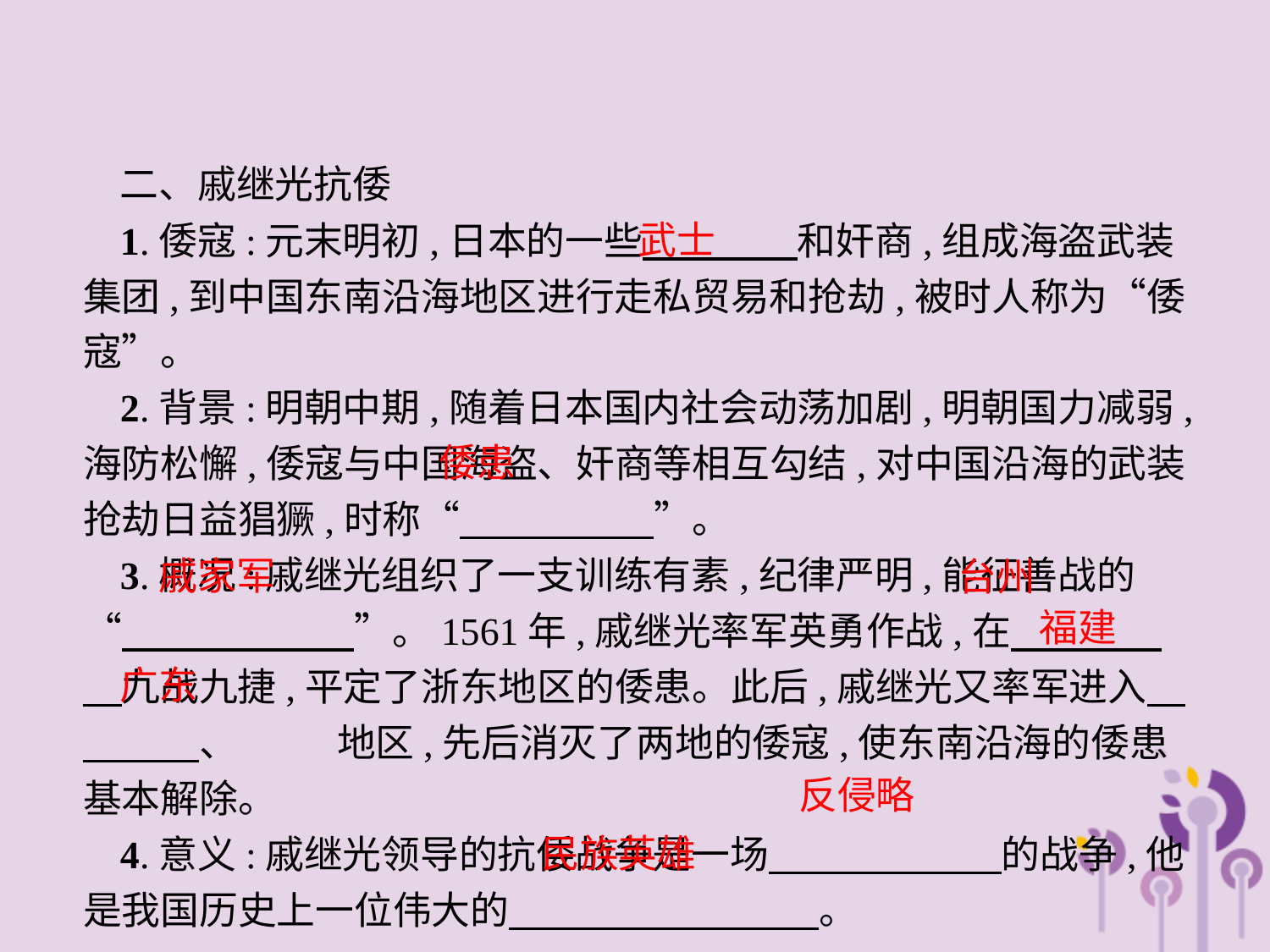

二、戚继光抗倭
1.倭寇:元末明初,日本的一些　　　　和奸商,组成海盗武装集团,到中国东南沿海地区进行走私贸易和抢劫,被时人称为“倭寇”。
2.背景:明朝中期,随着日本国内社会动荡加剧,明朝国力减弱,海防松懈,倭寇与中国海盗、奸商等相互勾结,对中国沿海的武装抢劫日益猖獗,时称“　　　　　”。
3.概况:戚继光组织了一支训练有素,纪律严明,能征善战的“　　　　　　”。1561年,戚继光率军英勇作战,在　　    　　九战九捷,平定了浙东地区的倭患。此后,戚继光又率军进入　 　　　、	地区,先后消灭了两地的倭寇,使东南沿海的倭患基本解除。
4.意义:戚继光领导的抗倭战争是一场　　　　　　的战争,他是我国历史上一位伟大的　　　　　　　　。
武士
倭患
戚家军
台州
福建
广东
反侵略
民族英雄